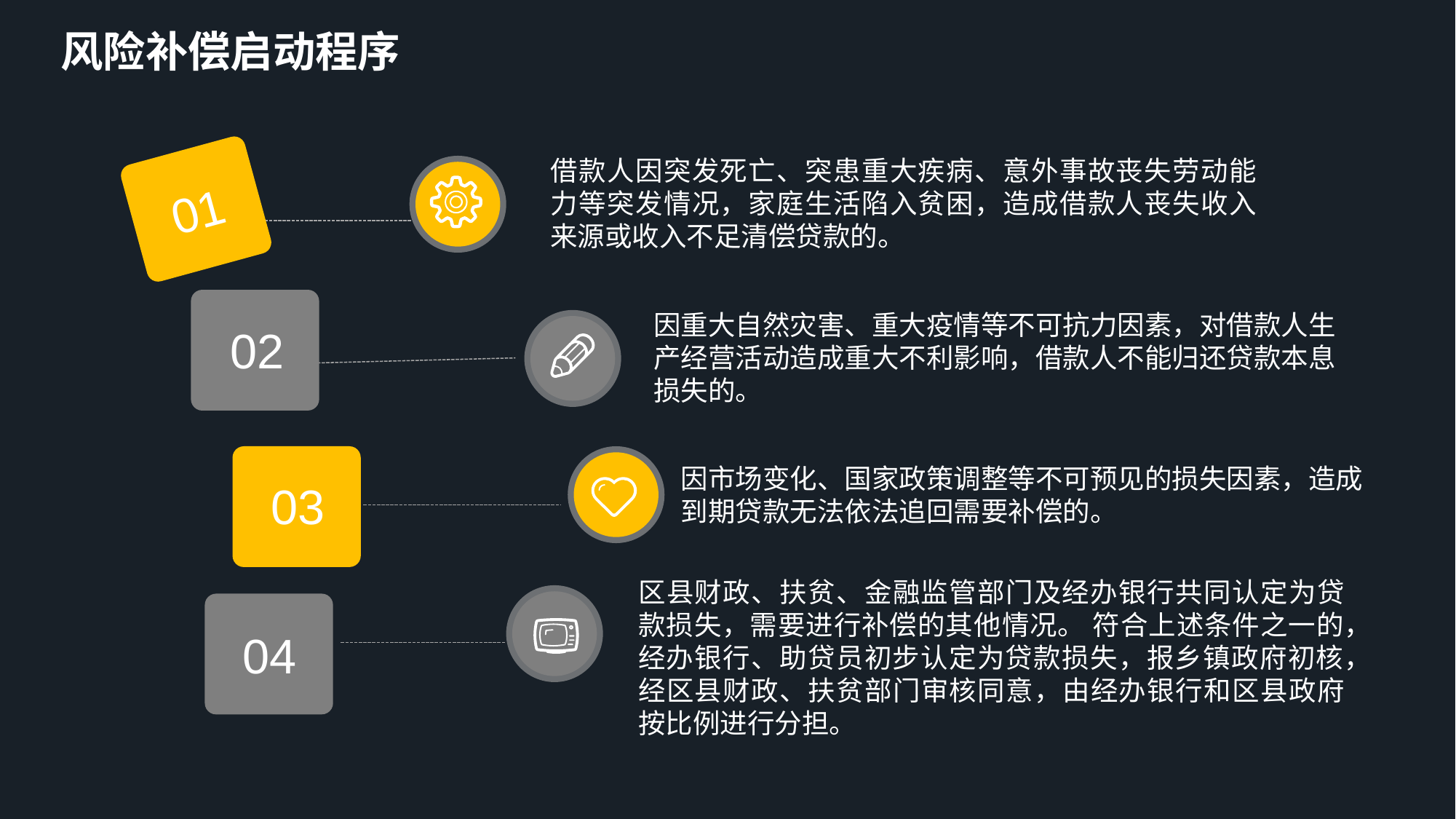

风险补偿启动程序
借款人因突发死亡、突患重大疾病、意外事故丧失劳动能力等突发情况，家庭生活陷入贫困，造成借款人丧失收入来源或收入不足清偿贷款的。

01

02
因重大自然灾害、重大疫情等不可抗力因素，对借款人生产经营活动造成重大不利影响，借款人不能归还贷款本息损失的。

03
因市场变化、国家政策调整等不可预见的损失因素，造成到期贷款无法依法追回需要补偿的。

区县财政、扶贫、金融监管部门及经办银行共同认定为贷款损失，需要进行补偿的其他情况。 符合上述条件之一的，经办银行、助贷员初步认定为贷款损失，报乡镇政府初核，经区县财政、扶贫部门审核同意，由经办银行和区县政府按比例进行分担。

04